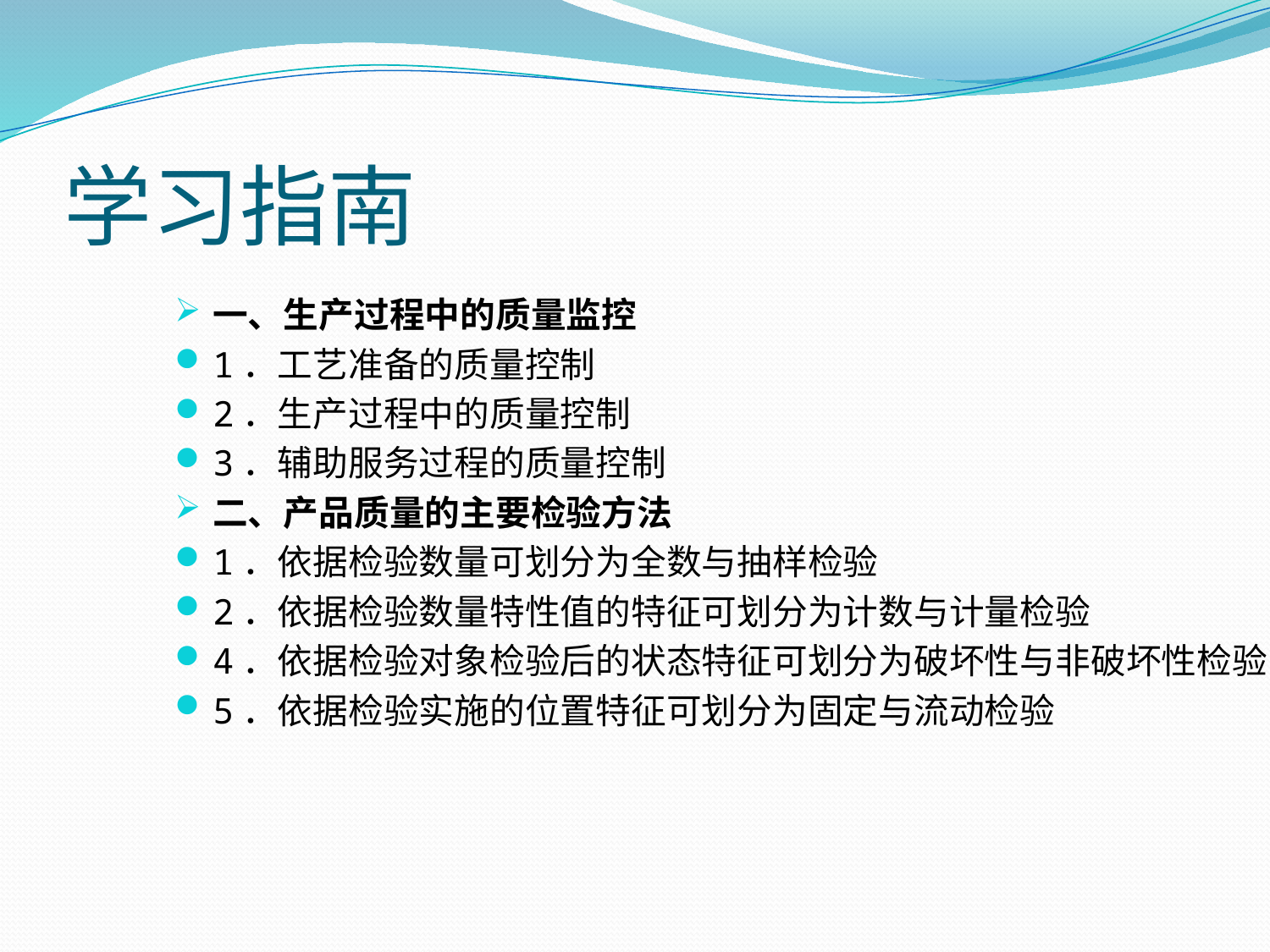

# 学习指南
一、生产过程中的质量监控
1．工艺准备的质量控制
2．生产过程中的质量控制
3．辅助服务过程的质量控制
二、产品质量的主要检验方法
1．依据检验数量可划分为全数与抽样检验
2．依据检验数量特性值的特征可划分为计数与计量检验
4．依据检验对象检验后的状态特征可划分为破坏性与非破坏性检验
5．依据检验实施的位置特征可划分为固定与流动检验